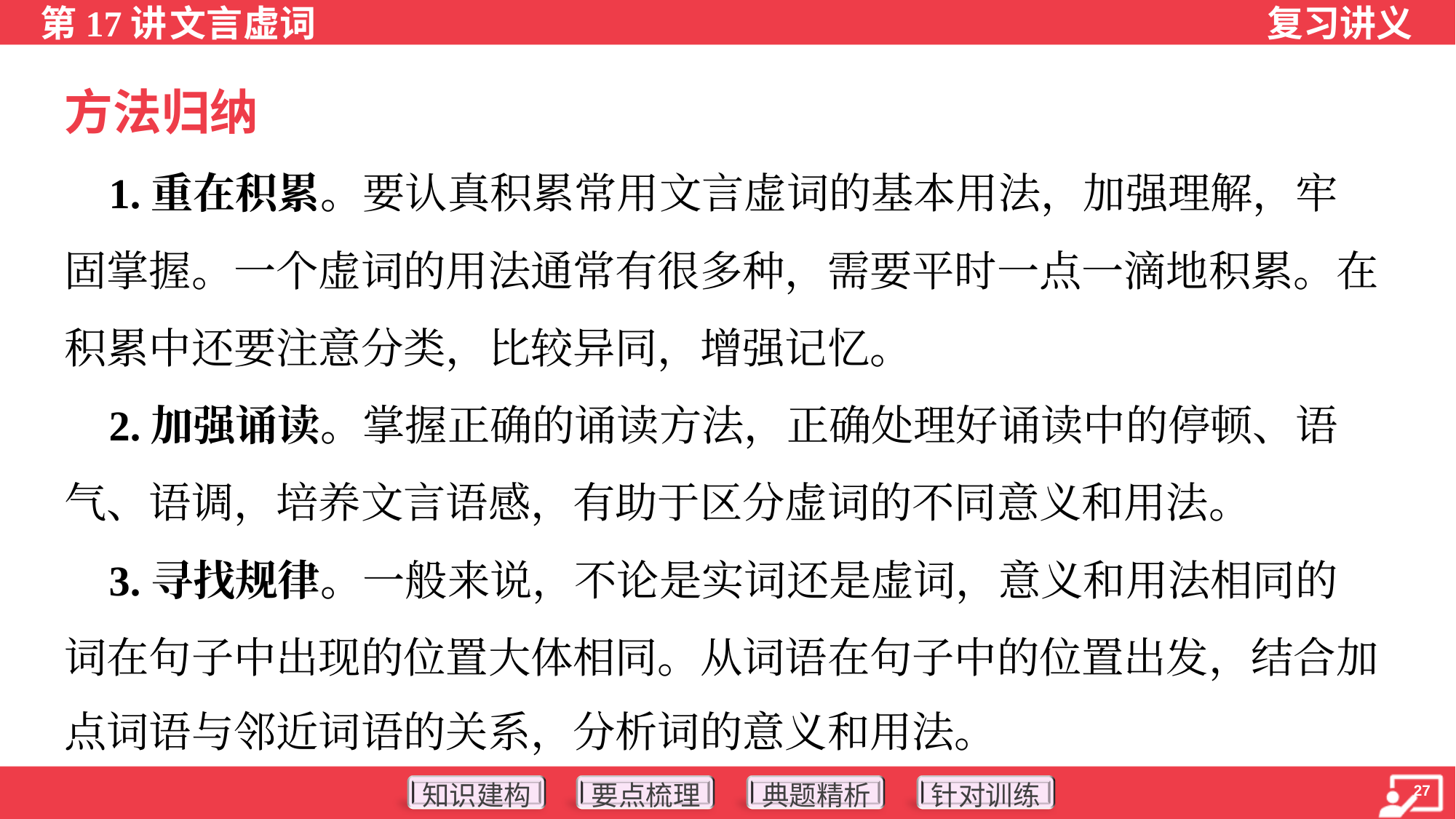

方法归纳
    1.重在积累。要认真积累常用文言虚词的基本用法，加强理解，牢
固掌握。一个虚词的用法通常有很多种，需要平时一点一滴地积累。在
积累中还要注意分类，比较异同，增强记忆。
    2.加强诵读。掌握正确的诵读方法，正确处理好诵读中的停顿、语
气、语调，培养文言语感，有助于区分虚词的不同意义和用法。
    3.寻找规律。一般来说，不论是实词还是虚词，意义和用法相同的
词在句子中出现的位置大体相同。从词语在句子中的位置出发，结合加
点词语与邻近词语的关系，分析词的意义和用法。